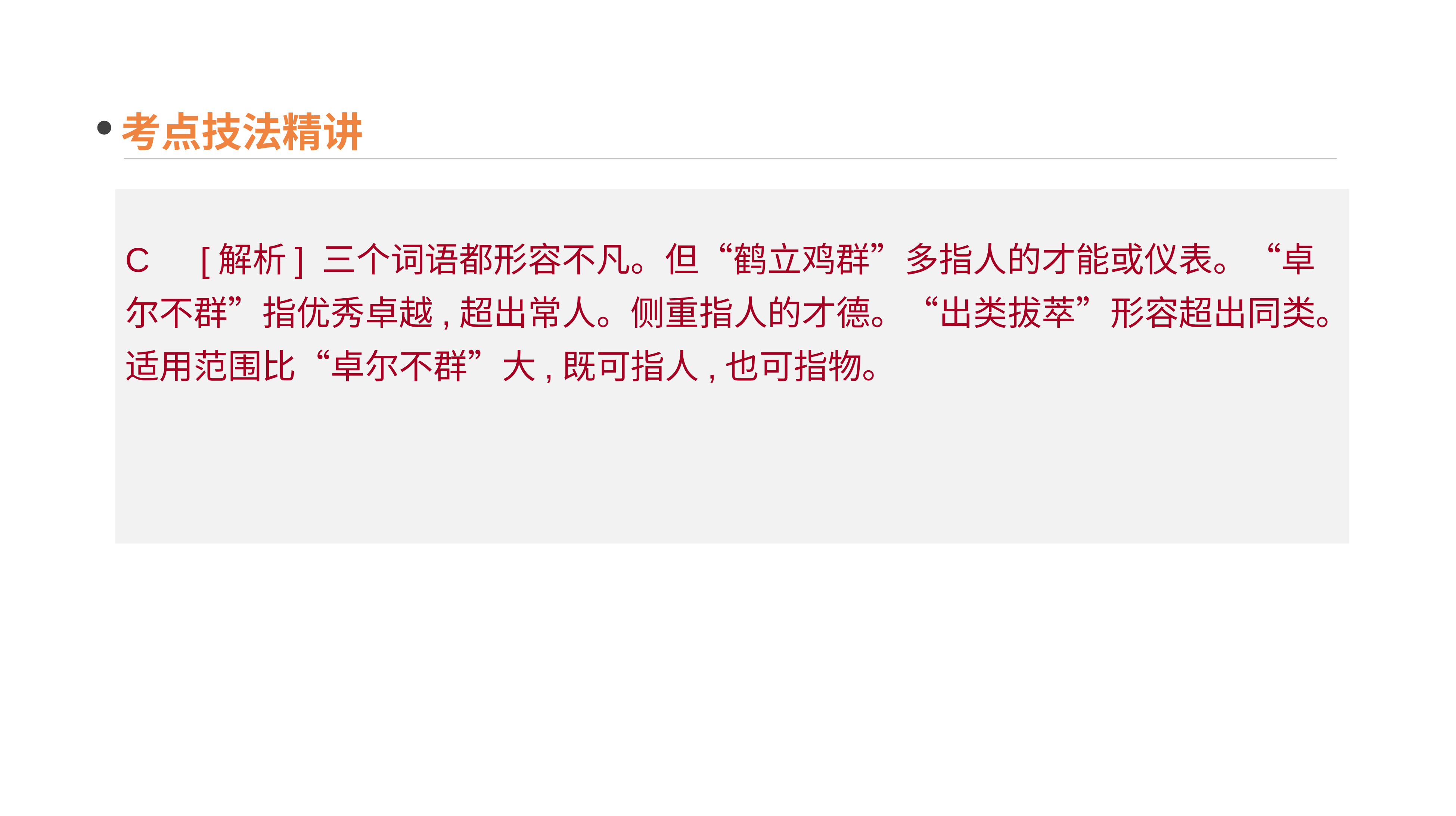

考点技法精讲

C　[解析] 三个词语都形容不凡。但“鹤立鸡群”多指人的才能或仪表。“卓尔不群”指优秀卓越,超出常人。侧重指人的才德。“出类拔萃”形容超出同类。适用范围比“卓尔不群”大,既可指人,也可指物。